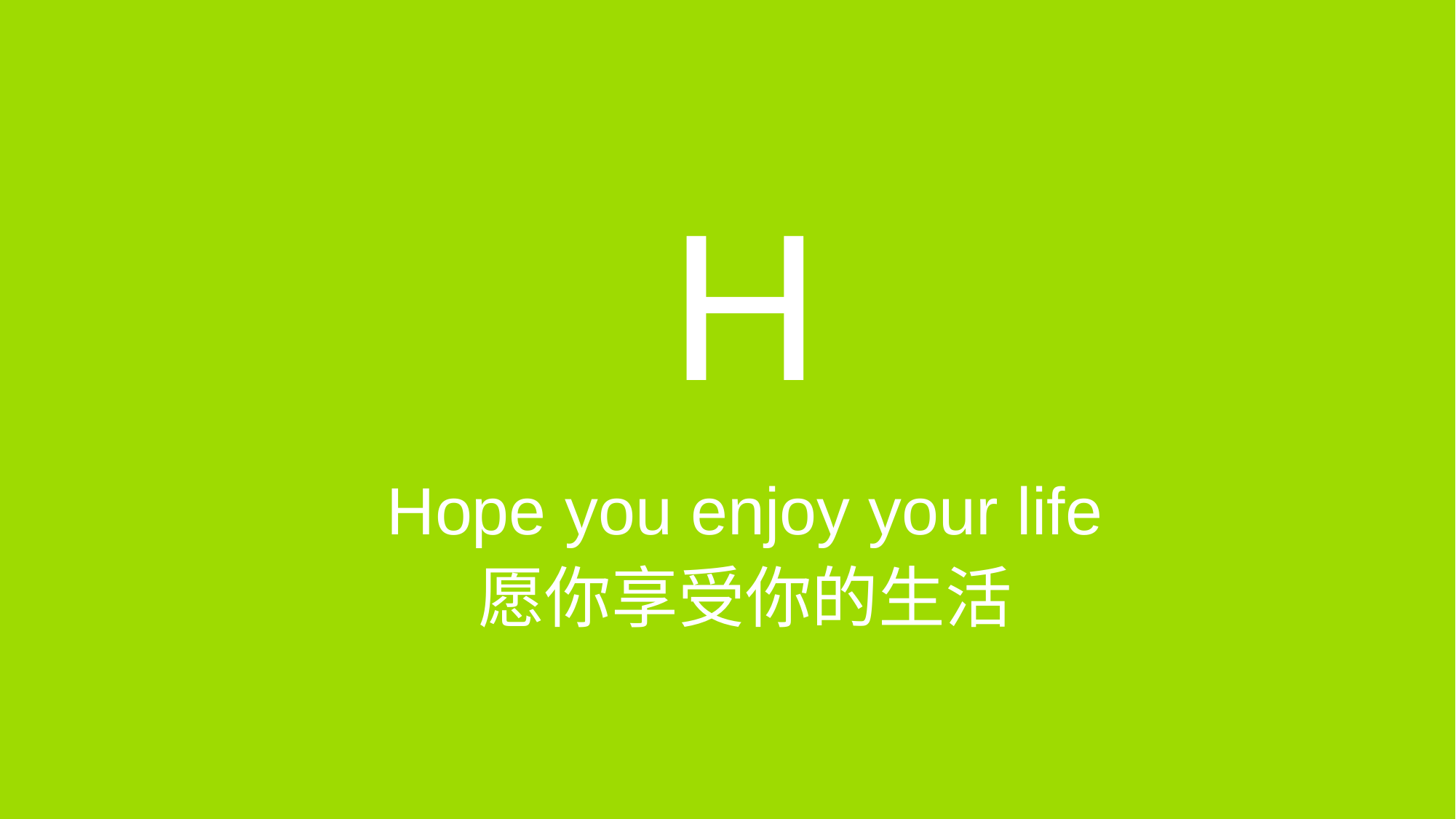

# H
Hope you enjoy your life
愿你享受你的生活